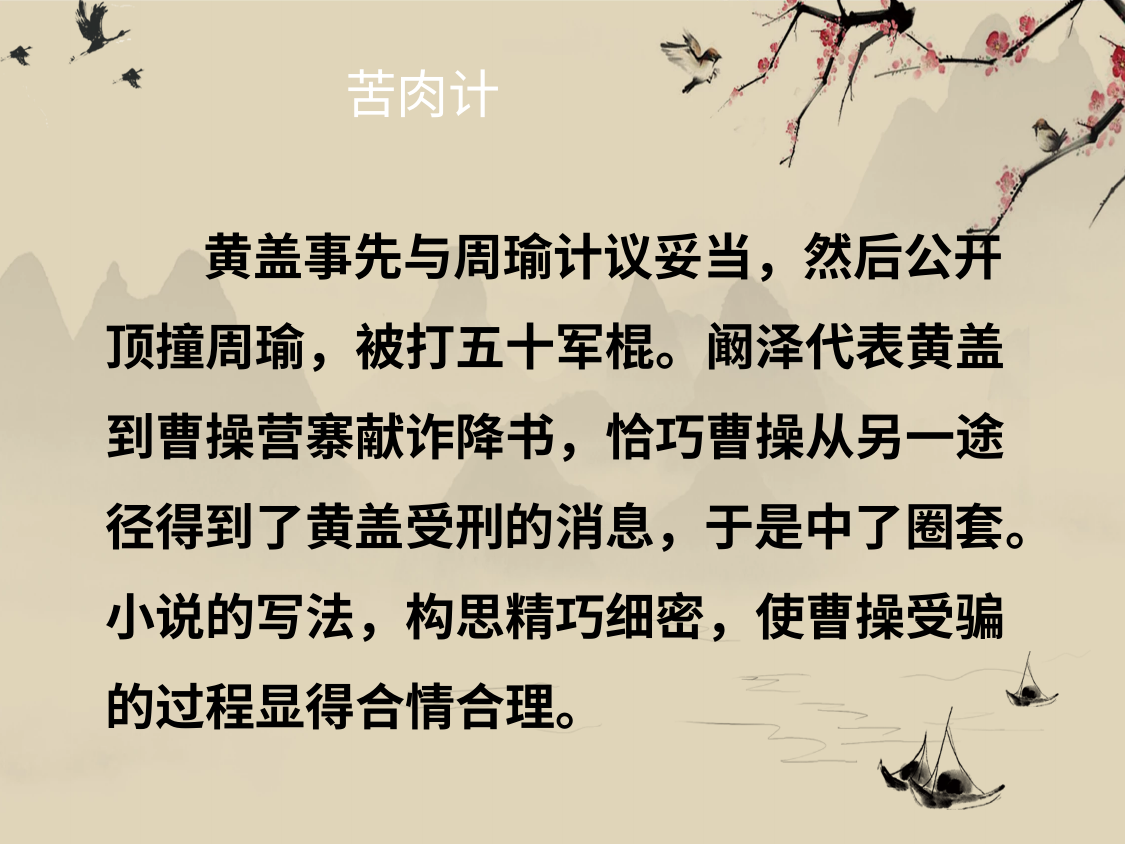

苦肉计

黄盖事先与周瑜计议妥当，然后公开 顶撞周瑜，被打五十军棍。阚泽代表黄盖 到曹操营寨献诈降书，恰巧曹操从另一途 径得到了黄盖受刑的消息，于是中了圈套。 小说的写法，构思精巧细密，使曹操受骗 的过程显得合情合理。